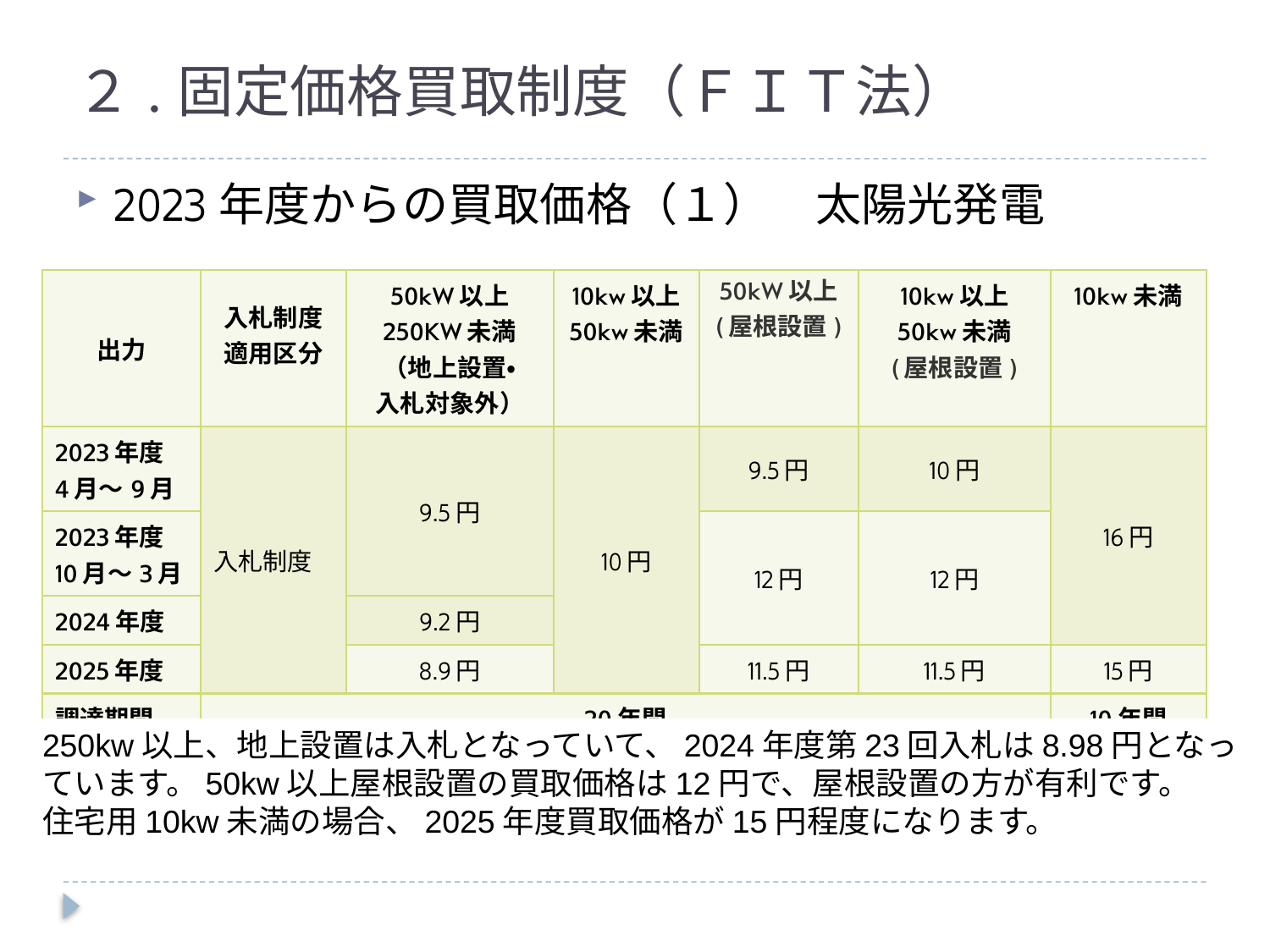

# ２.固定価格買取制度（ＦＩＴ法）
2023年度からの買取価格（１）　太陽光発電
| 出力 | 入札制度 適用区分 | 50kW以上 250KW未満 （地上設置・ 入札対象外） | 10kw以上 50kw未満 | 50kW以上 (屋根設置) | 10kw以上 50kw未満 (屋根設置) | 10kw未満 |
| --- | --- | --- | --- | --- | --- | --- |
| 2023年度 4月～9月 | 入札制度 | 9.5円 | 10円 | 9.5円 | 10円 | 16円 |
| 2023年度 10月～3月 |  |  |  | 12円 | 12円 |  |
| 2024年度 |  | 9.2円 |  |  |  |  |
| 2025年度 |  | 8.9円 |  | 11.5円 | 11.5円 | 15円 |
| 調達期間 | 20年間 |  |  |  |  | 10年間 |
250kw以上、地上設置は入札となっていて、2024年度第23回入札は8.98円となっています。50kw以上屋根設置の買取価格は12円で、屋根設置の方が有利です。
住宅用10kw未満の場合、2025年度買取価格が15円程度になります。